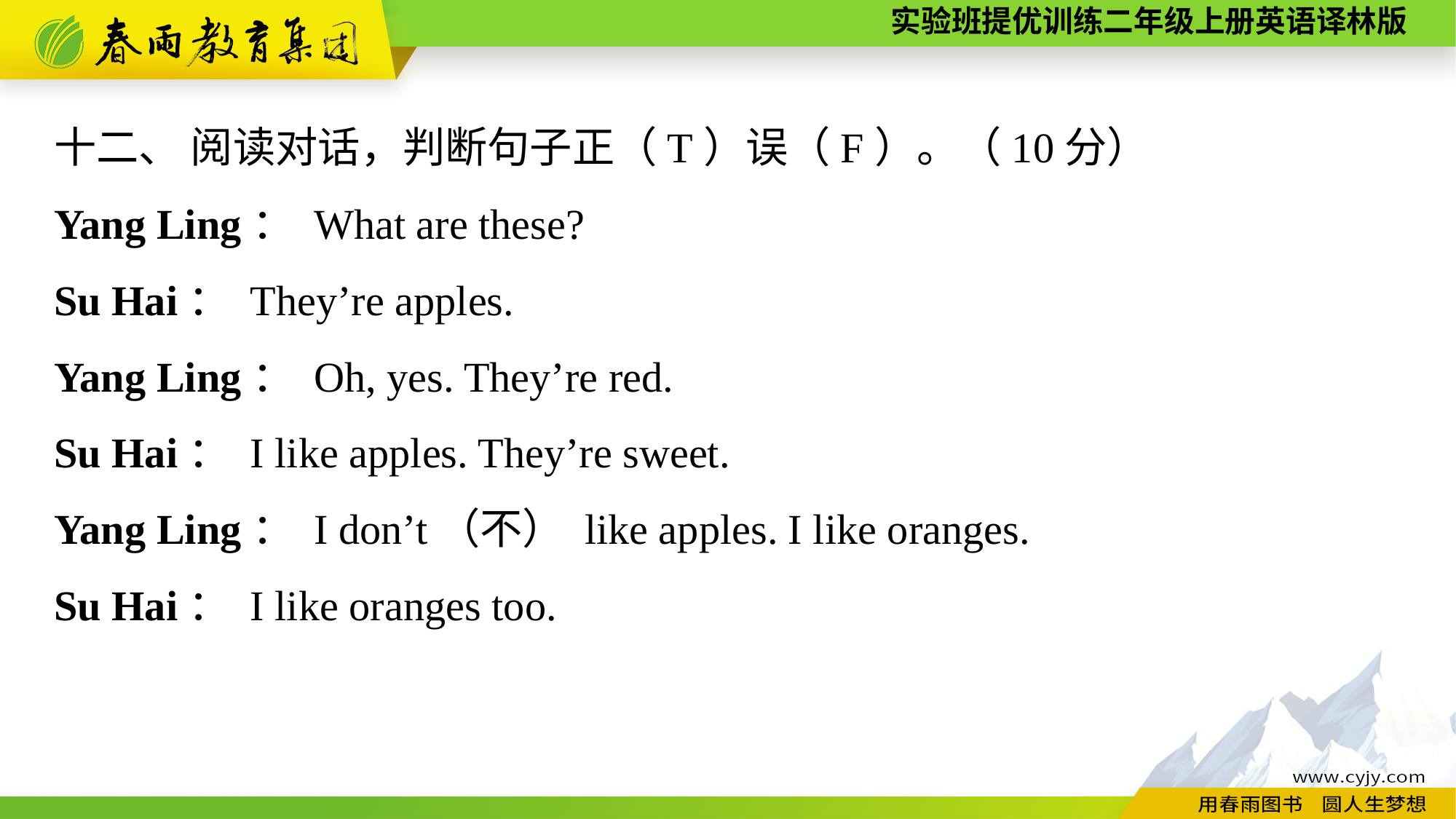

十二、 阅读对话，判断句子正（T）误（F）。（10分）
Yang Ling： What are these?
Su Hai： They’re apples.
Yang Ling： Oh, yes. They’re red.
Su Hai： I like apples. They’re sweet.
Yang Ling： I don’t（不） like apples. I like oranges.
Su Hai： I like oranges too.